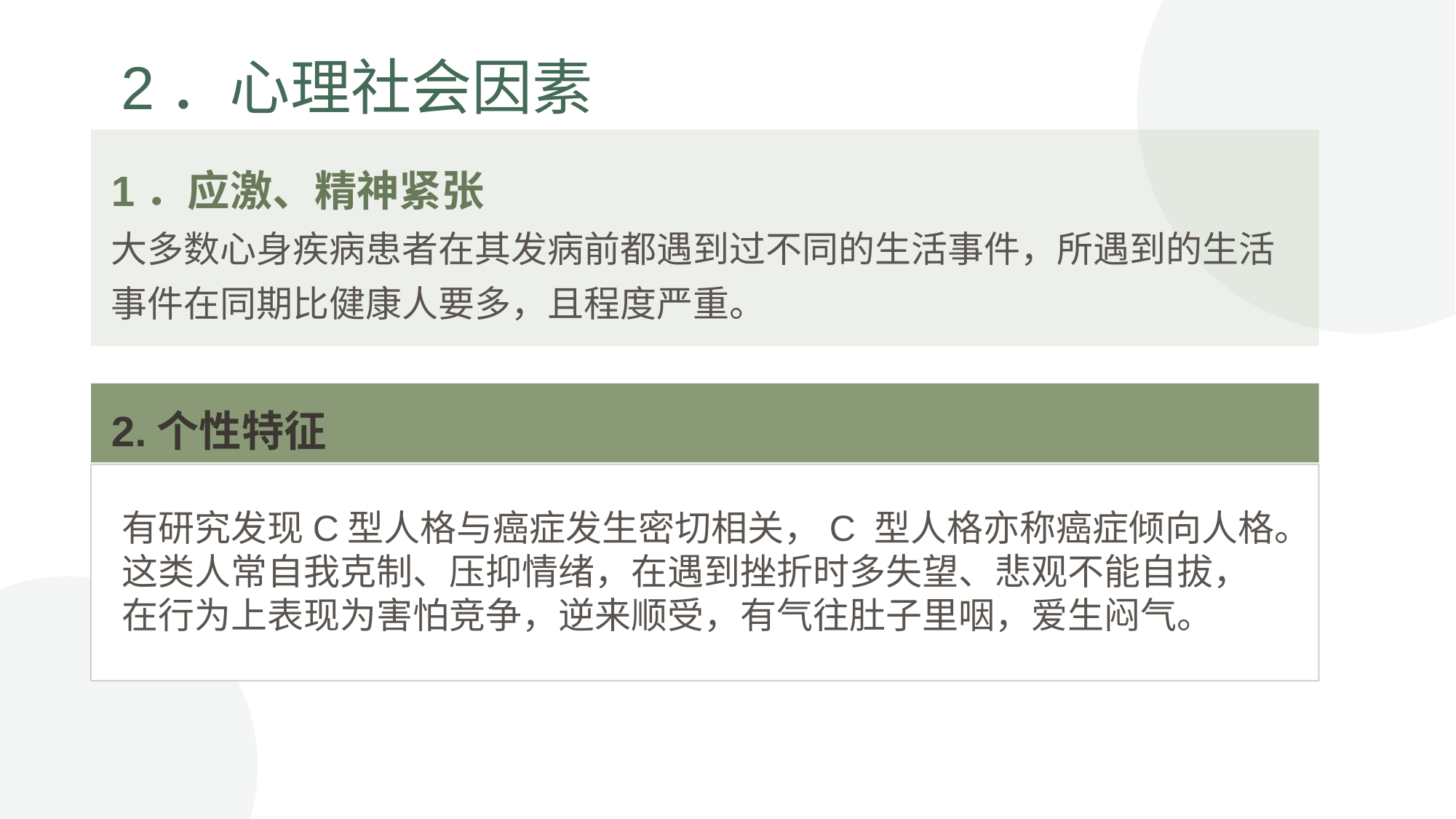

2．心理社会因素

1．应激、精神紧张
大多数心身疾病患者在其发病前都遇到过不同的生活事件，所遇到的生活事件在同期比健康人要多，且程度严重。

2.个性特征

有研究发现C型人格与癌症发生密切相关，C 型人格亦称癌症倾向人格。这类人常自我克制、压抑情绪，在遇到挫折时多失望、悲观不能自拔，在行为上表现为害怕竞争，逆来顺受，有气往肚子里咽，爱生闷气。